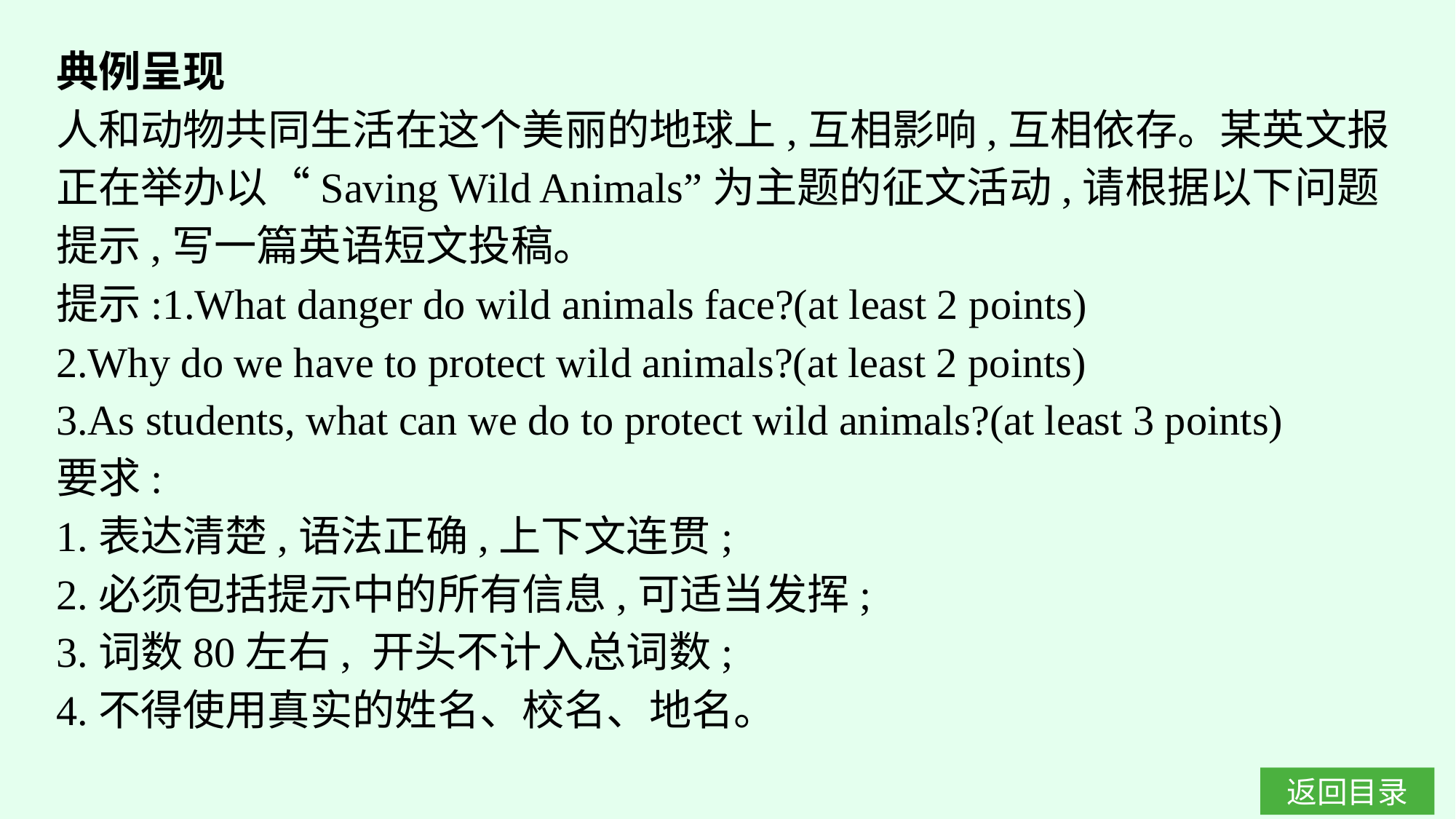

典例呈现
人和动物共同生活在这个美丽的地球上,互相影响,互相依存。某英文报正在举办以“Saving Wild Animals”为主题的征文活动,请根据以下问题提示,写一篇英语短文投稿。
提示:1.What danger do wild animals face?(at least 2 points)
2.Why do we have to protect wild animals?(at least 2 points)
3.As students, what can we do to protect wild animals?(at least 3 points)
要求:
1.表达清楚,语法正确,上下文连贯;
2.必须包括提示中的所有信息,可适当发挥;
3.词数80左右, 开头不计入总词数;
4.不得使用真实的姓名、校名、地名。